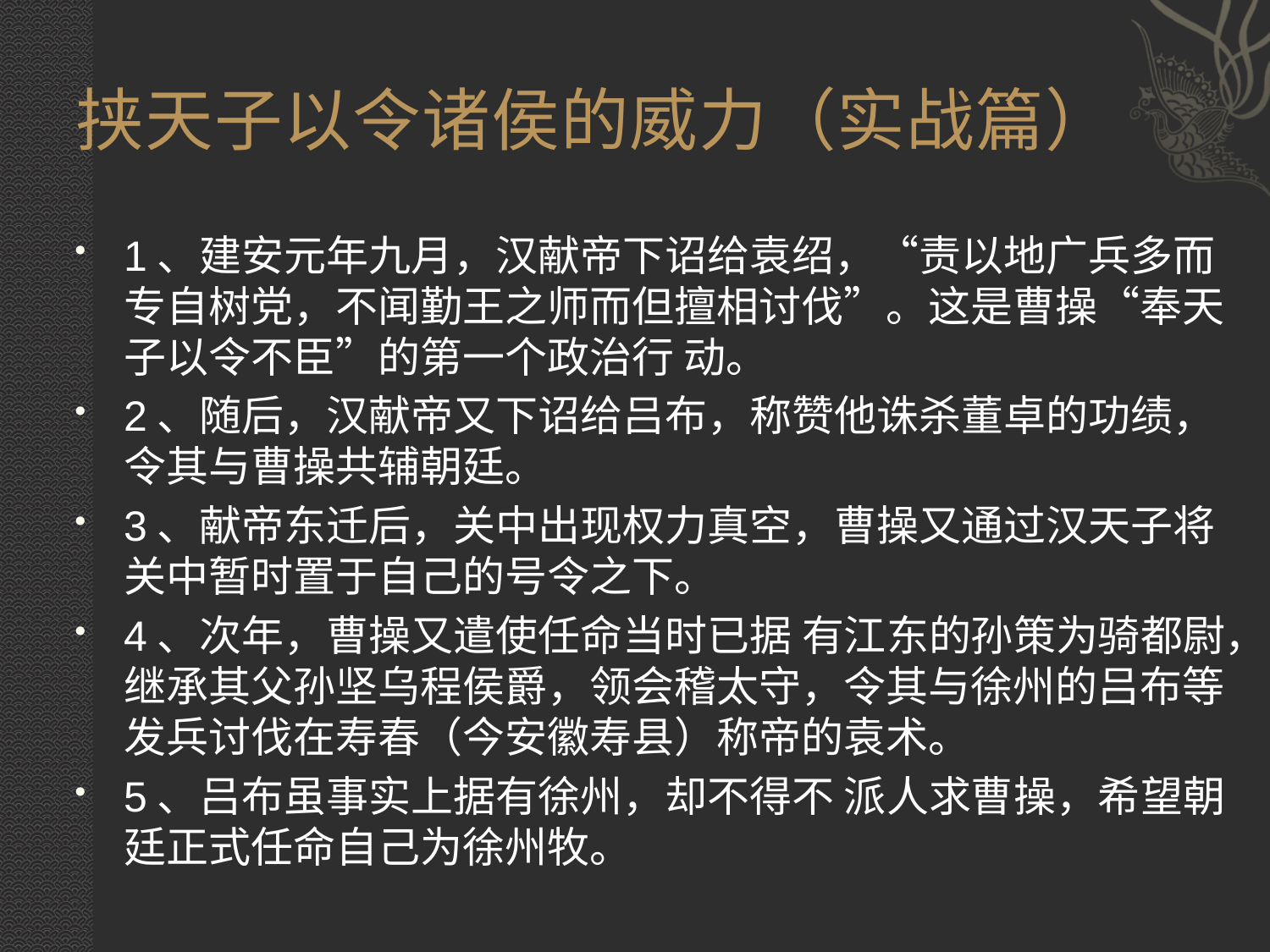

# 挟天子以令诸侯的威力（实战篇）
1、建安元年九月，汉献帝下诏给袁绍，“责以地广兵多而专自树党，不闻勤王之师而但擅相讨伐”。这是曹操“奉天子以令不臣”的第一个政治行 动。
2、随后，汉献帝又下诏给吕布，称赞他诛杀董卓的功绩，令其与曹操共辅朝廷。
3、献帝东迁后，关中出现权力真空，曹操又通过汉天子将关中暂时置于自己的号令之下。
4、次年，曹操又遣使任命当时已据 有江东的孙策为骑都尉，继承其父孙坚乌程侯爵，领会稽太守，令其与徐州的吕布等发兵讨伐在寿春（今安徽寿县）称帝的袁术。
5、吕布虽事实上据有徐州，却不得不 派人求曹操，希望朝廷正式任命自己为徐州牧。